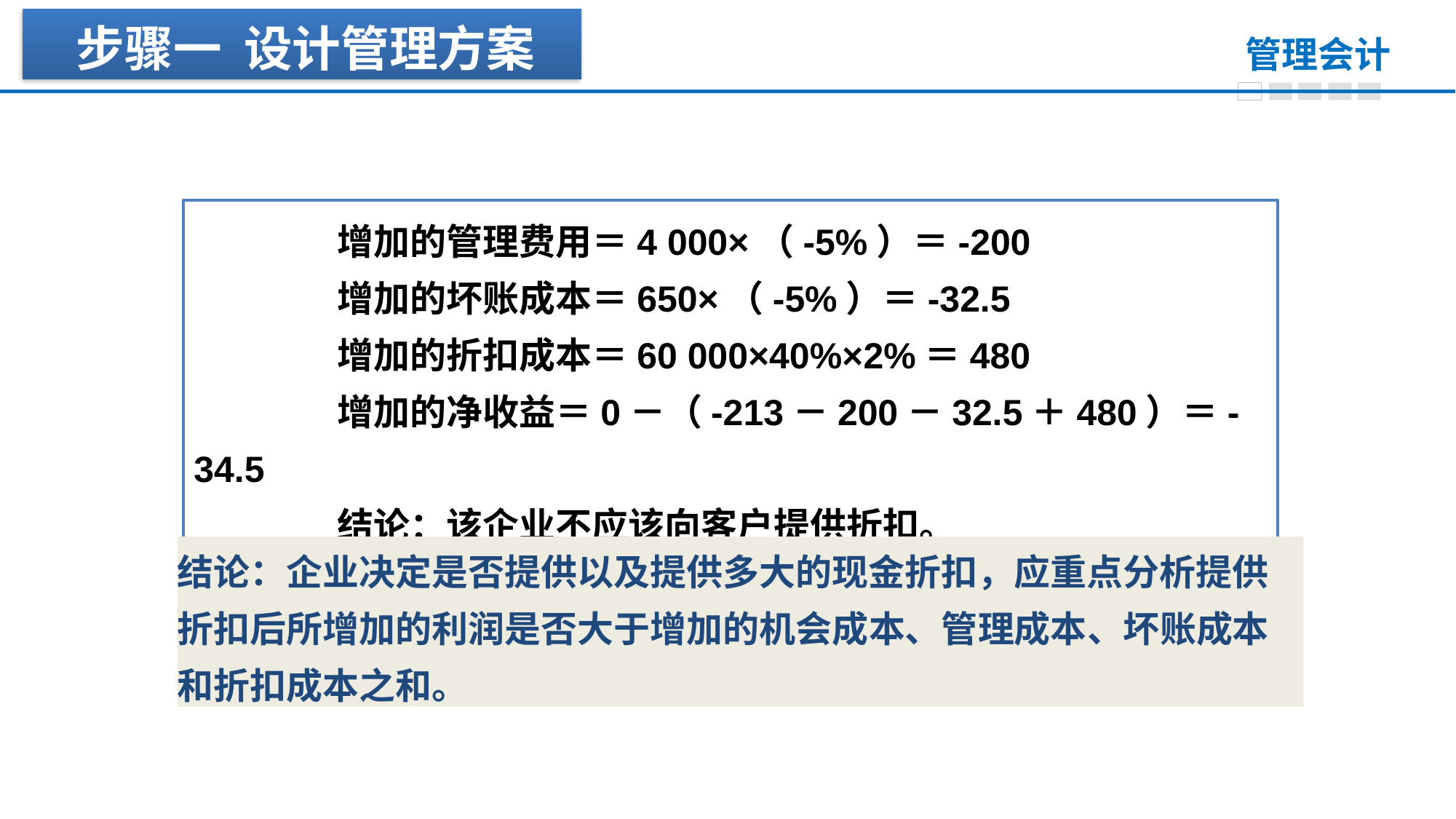

步骤一  设计管理方案
增加的管理费用＝4 000×（-5%）＝-200
增加的坏账成本＝650×（-5%）＝-32.5
增加的折扣成本＝60 000×40%×2%＝480
增加的净收益＝0－（-213－200－32.5＋480）＝-34.5
结论：该企业不应该向客户提供折扣。

结论：企业决定是否提供以及提供多大的现金折扣，应重点分析提供折扣后所增加的利润是否大于增加的机会成本、管理成本、坏账成本和折扣成本之和。